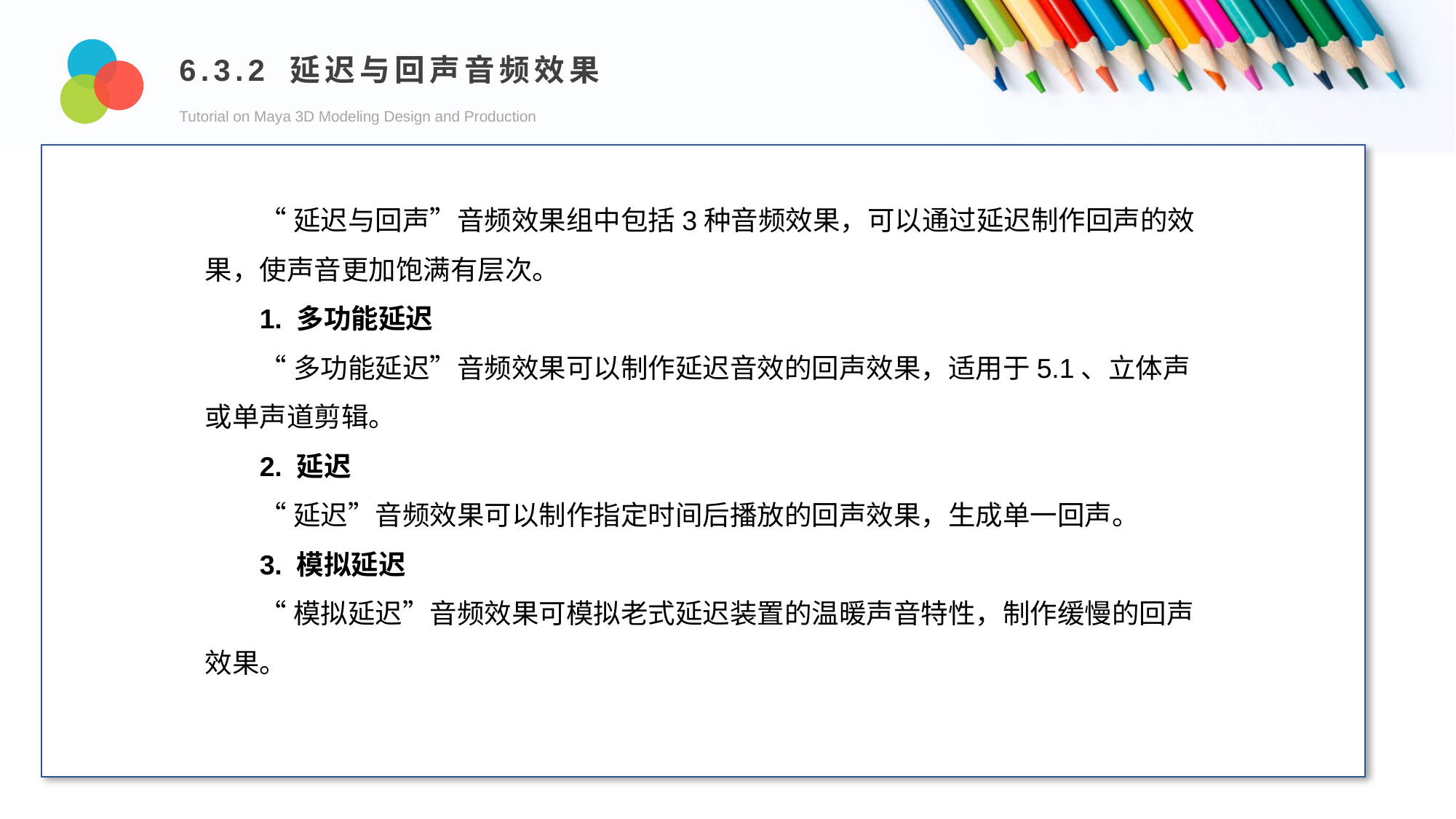

6.3.2 延迟与回声音频效果
Tutorial on Maya 3D Modeling Design and Production
Design and Production
“延迟与回声”音频效果组中包括3种音频效果，可以通过延迟制作回声的效果，使声音更加饱满有层次。
1. 多功能延迟
“多功能延迟”音频效果可以制作延迟音效的回声效果，适用于5.1、立体声或单声道剪辑。
2. 延迟
“延迟”音频效果可以制作指定时间后播放的回声效果，生成单一回声。
3. 模拟延迟
“模拟延迟”音频效果可模拟老式延迟装置的温暖声音特性，制作缓慢的回声效果。